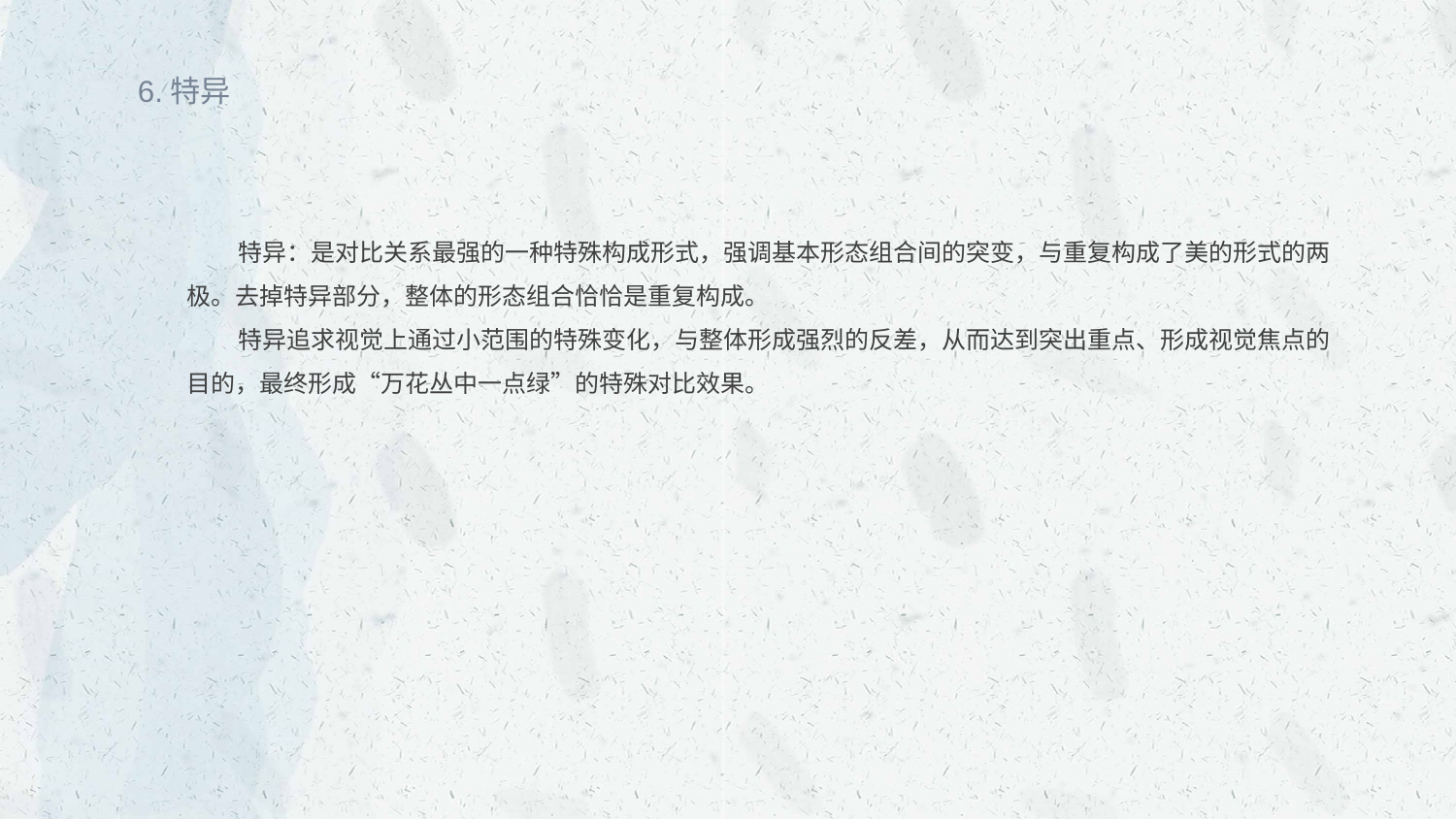

6.特异
特异：是对比关系最强的一种特殊构成形式，强调基本形态组合间的突变，与重复构成了美的形式的两极。去掉特异部分，整体的形态组合恰恰是重复构成。
特异追求视觉上通过小范围的特殊变化，与整体形成强烈的反差，从而达到突出重点、形成视觉焦点的目的，最终形成“万花丛中一点绿”的特殊对比效果。